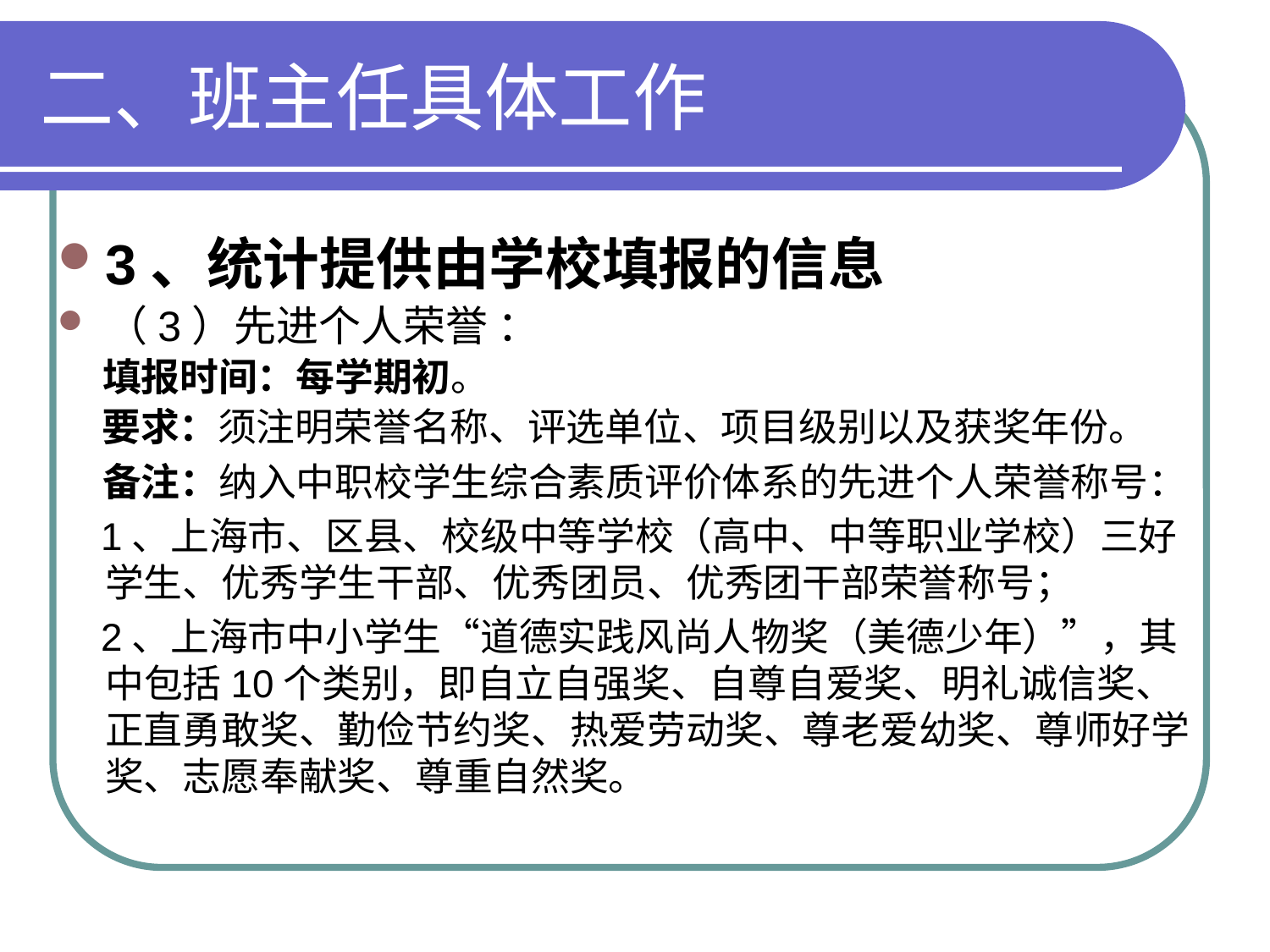

# 二、班主任具体工作
3、统计提供由学校填报的信息
（3）先进个人荣誉 ：
    填报时间：每学期初。
    要求：须注明荣誉名称、评选单位、项目级别以及获奖年份。
    备注：纳入中职校学生综合素质评价体系的先进个人荣誉称号：
    1、上海市、区县、校级中等学校（高中、中等职业学校）三好学生、优秀学生干部、优秀团员、优秀团干部荣誉称号；
    2、上海市中小学生“道德实践风尚人物奖（美德少年）”，其中包括10个类别，即自立自强奖、自尊自爱奖、明礼诚信奖、正直勇敢奖、勤俭节约奖、热爱劳动奖、尊老爱幼奖、尊师好学奖、志愿奉献奖、尊重自然奖。